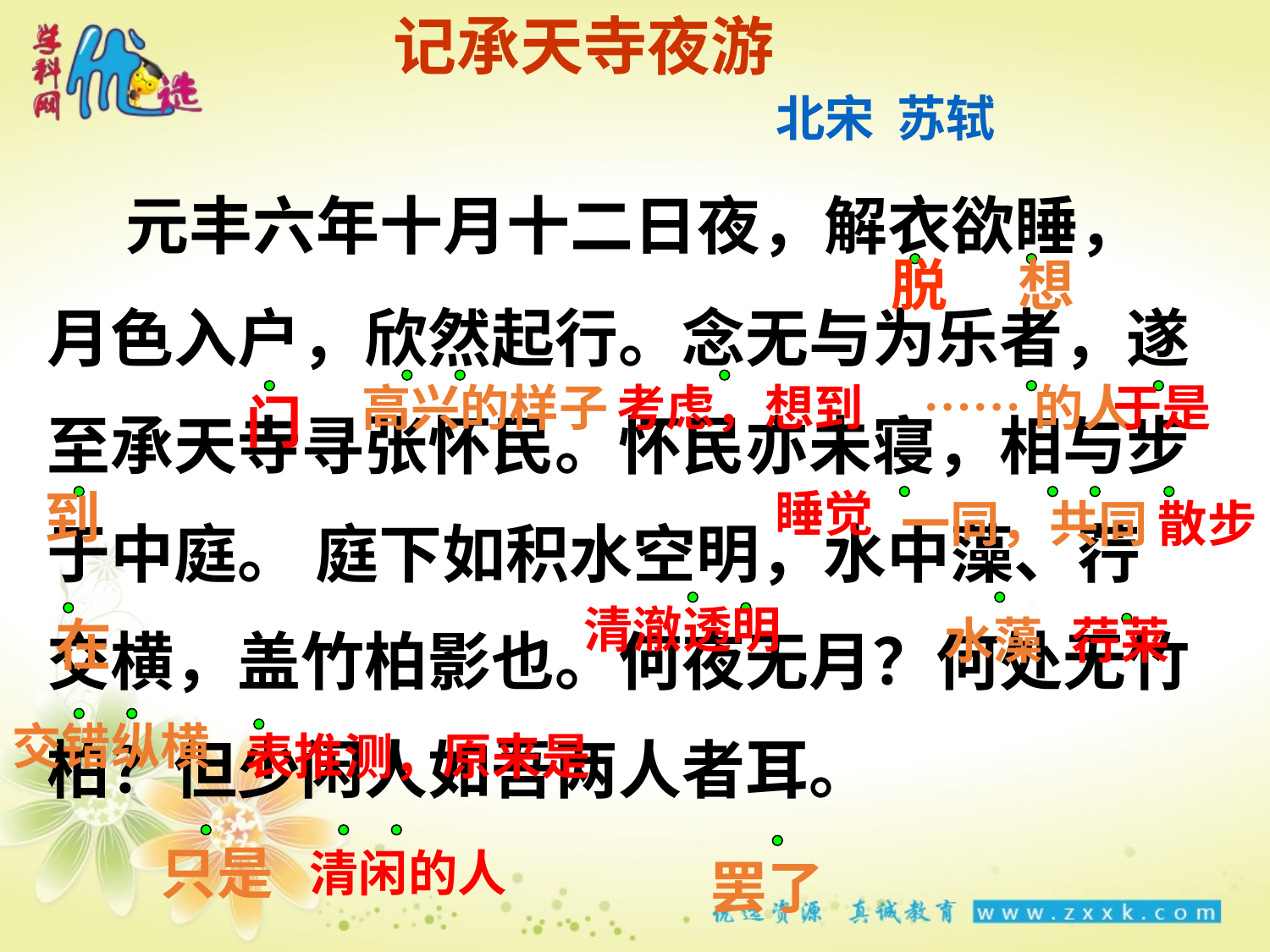

记承天寺夜游
北宋  苏轼
   元丰六年十月十二日夜，解衣欲睡，
月色入户，欣然起行。念无与为乐者，遂
至承天寺寻张怀民。怀民亦未寝，相与步
于中庭。 庭下如积水空明，水中藻、荇
交横，盖竹柏影也。何夜无月？何处无竹
柏？但少闲人如吾两人者耳。
脱
想

高兴的样子

考虑，想到

 ……的人
于是
门

到
睡觉

一同，共同

散步

清澈透明

在

水藻
荇莱

交错纵横

表推测，原来是

只是
清闲的人

罢了